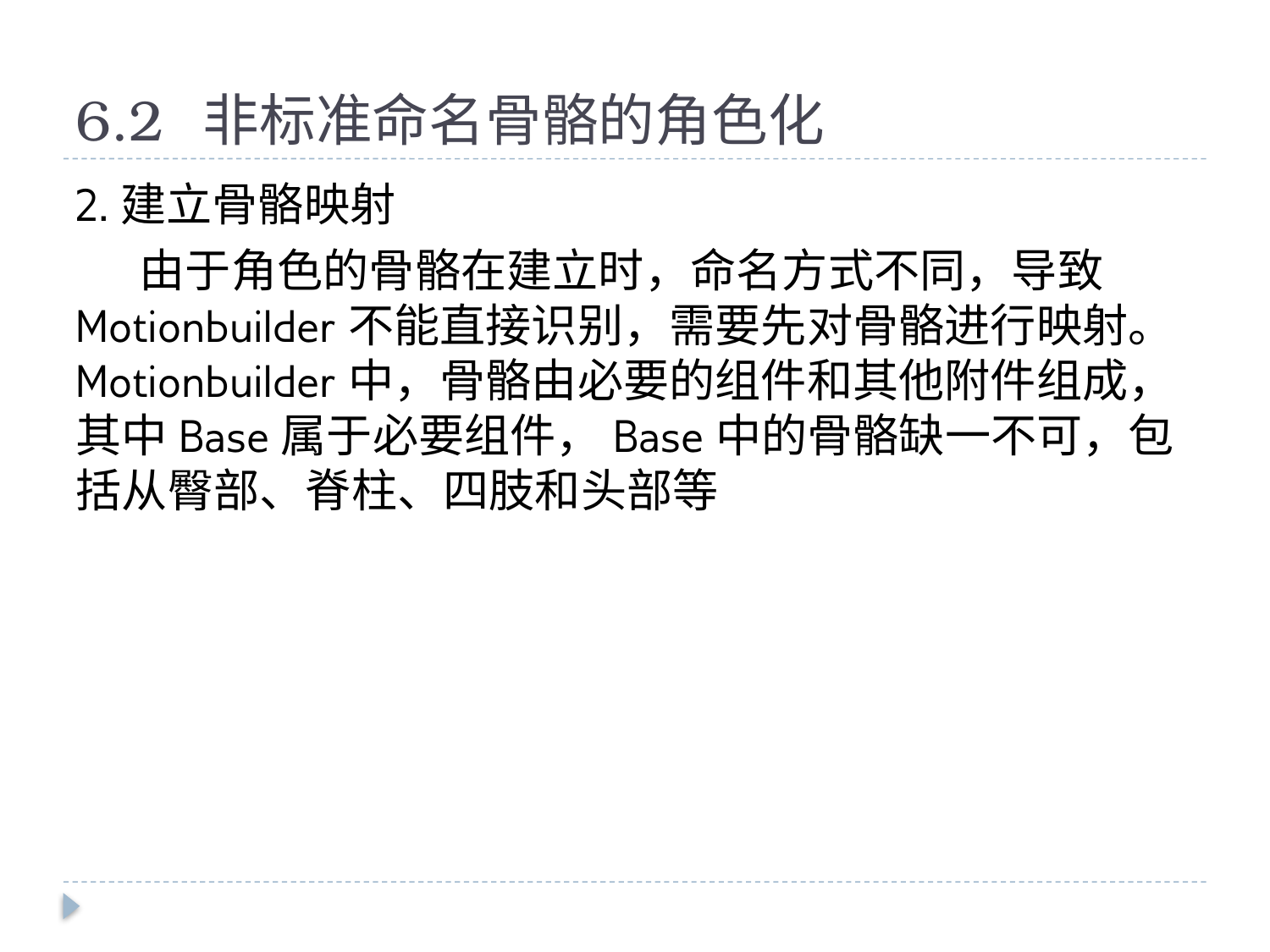

# 6.2	非标准命名骨骼的角色化
2.建立骨骼映射
由于角色的骨骼在建立时，命名方式不同，导致Motionbuilder不能直接识别，需要先对骨骼进行映射。Motionbuilder中，骨骼由必要的组件和其他附件组成，其中Base属于必要组件，Base中的骨骼缺一不可，包括从臀部、脊柱、四肢和头部等